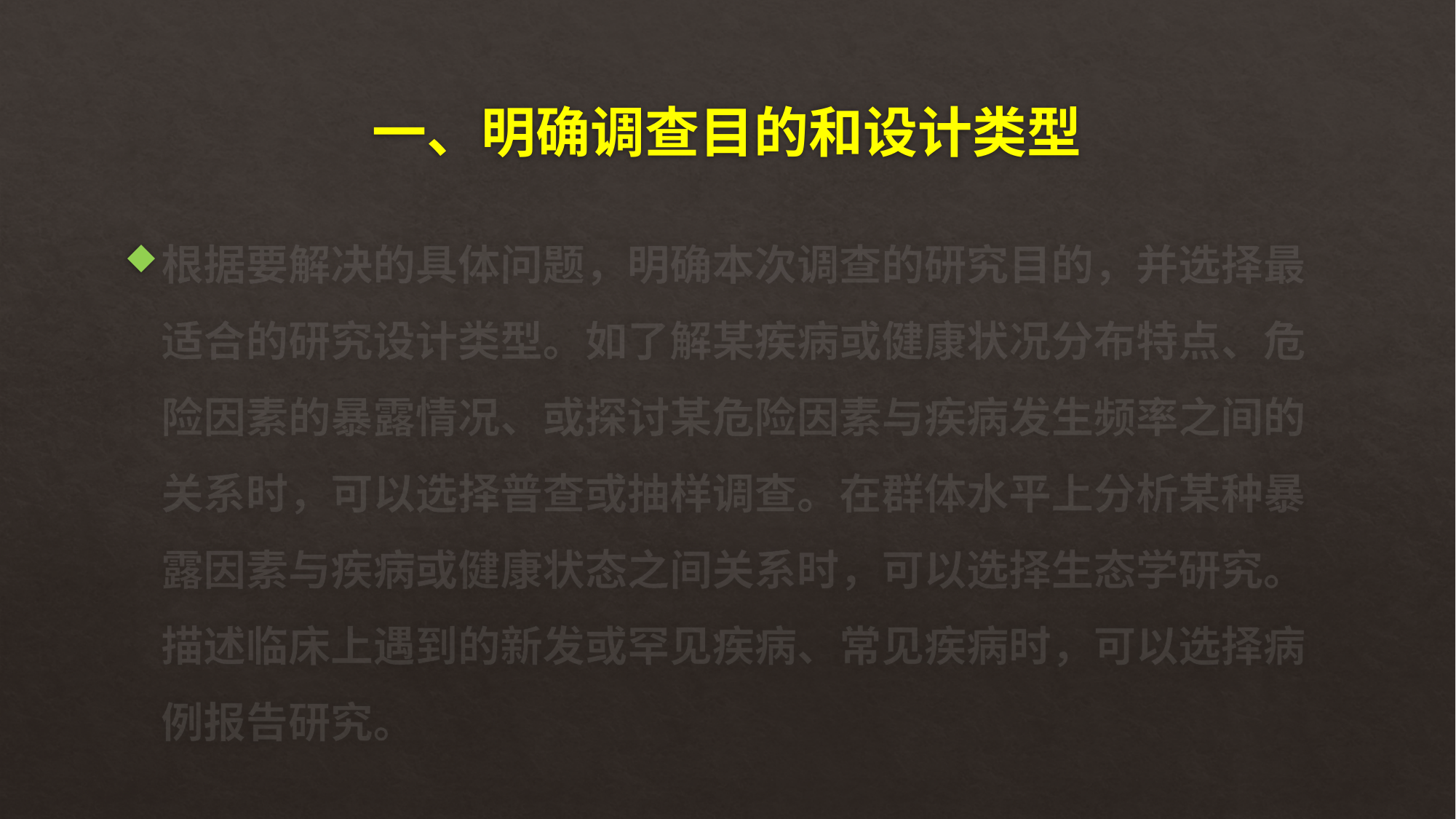

# 一、明确调查目的和设计类型
根据要解决的具体问题，明确本次调查的研究目的，并选择最适合的研究设计类型。如了解某疾病或健康状况分布特点、危险因素的暴露情况、或探讨某危险因素与疾病发生频率之间的关系时，可以选择普查或抽样调查。在群体水平上分析某种暴露因素与疾病或健康状态之间关系时，可以选择生态学研究。描述临床上遇到的新发或罕见疾病、常见疾病时，可以选择病例报告研究。